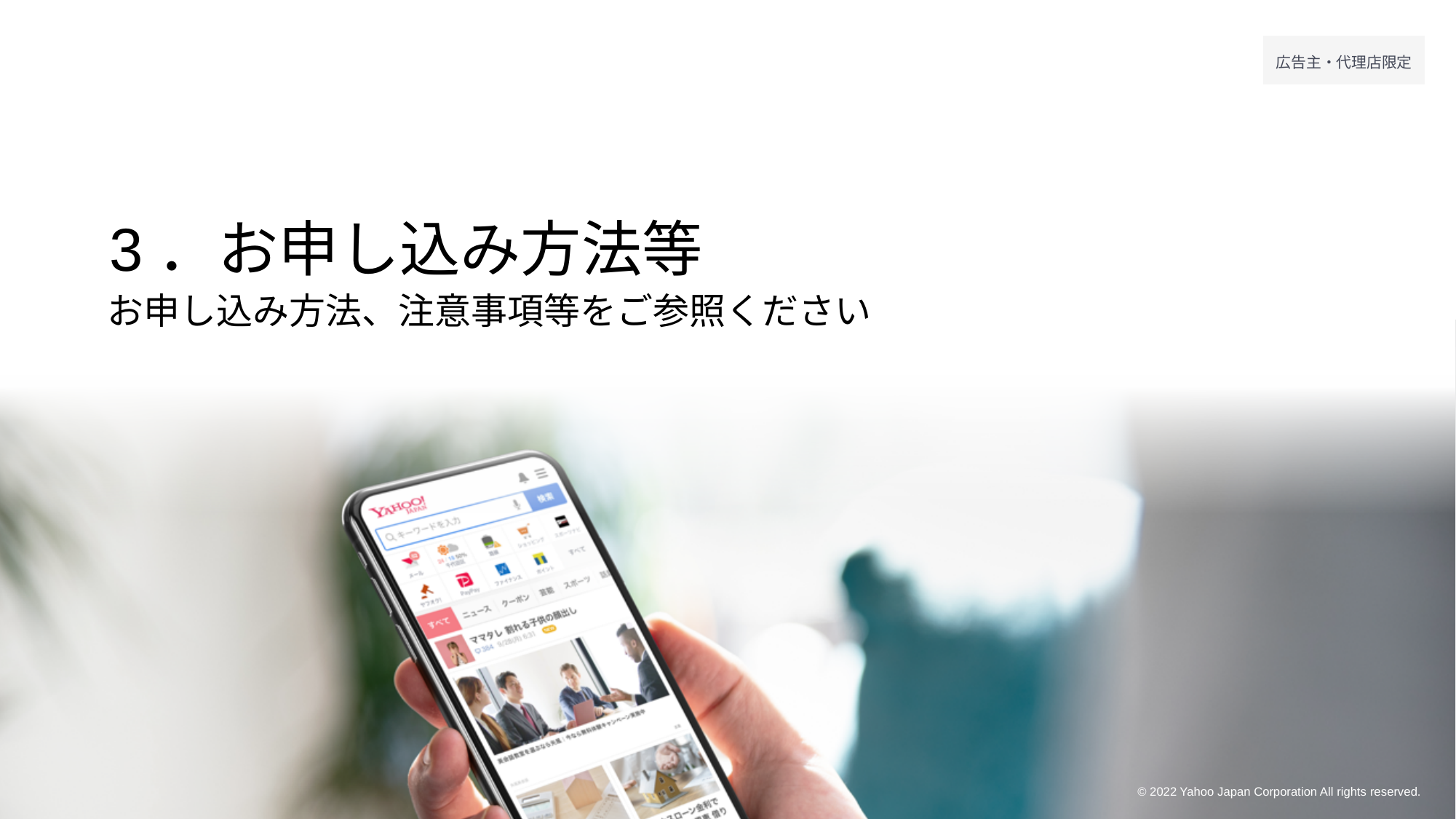

# 3．お申し込み方法等
お申し込み方法、注意事項等をご参照ください
© 2022 Yahoo Japan Corporation All rights reserved.